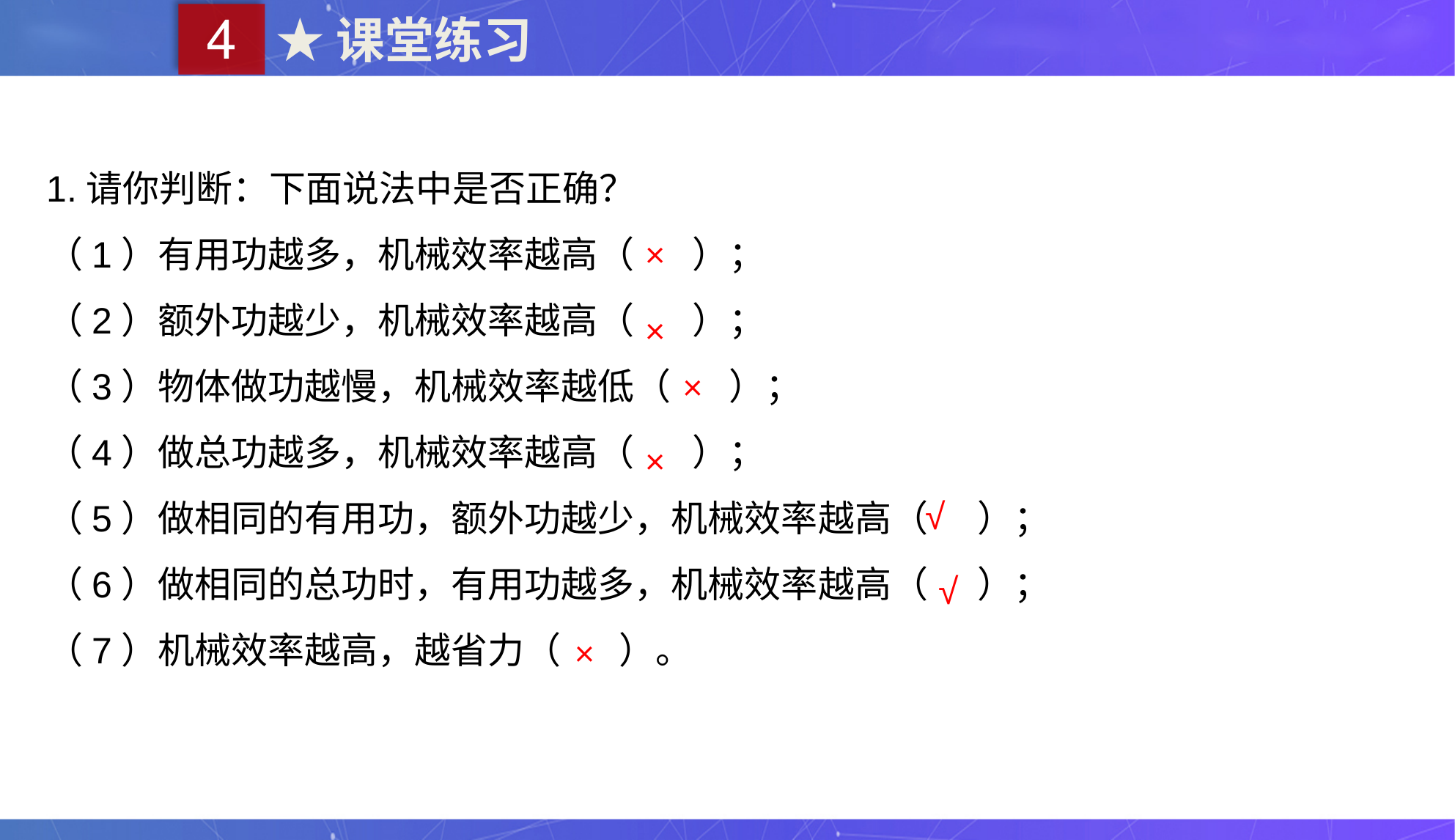

4
★课堂练习
1.请你判断：下面说法中是否正确？
（1）有用功越多，机械效率越高（       ）；
（2）额外功越少，机械效率越高（       ）；
（3）物体做功越慢，机械效率越低（       ）；
（4）做总功越多，机械效率越高（       ）；
（5）做相同的有用功，额外功越少，机械效率越高（      ）；
（6）做相同的总功时，有用功越多，机械效率越高（      ）；
（7）机械效率越高，越省力（       ）。
×
×
×
×
√
√
×